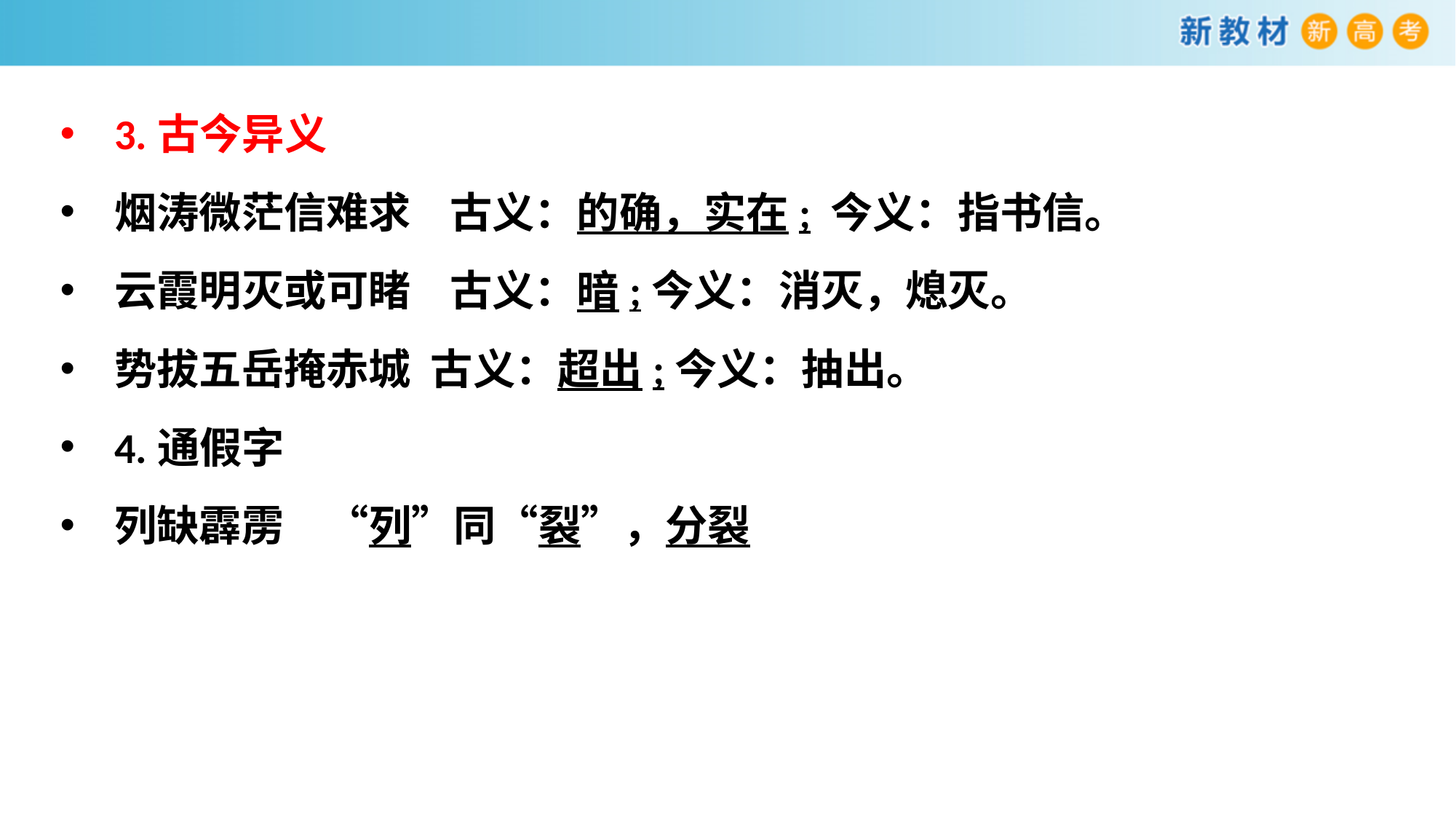

3.古今异义
烟涛微茫信难求    古义：的确，实在; 今义：指书信。
云霞明灭或可睹    古义：暗;今义：消灭，熄灭。
势拔五岳掩赤城  古义：超出;今义：抽出。
4.通假字
列缺霹雳　“列”同“裂”，分裂